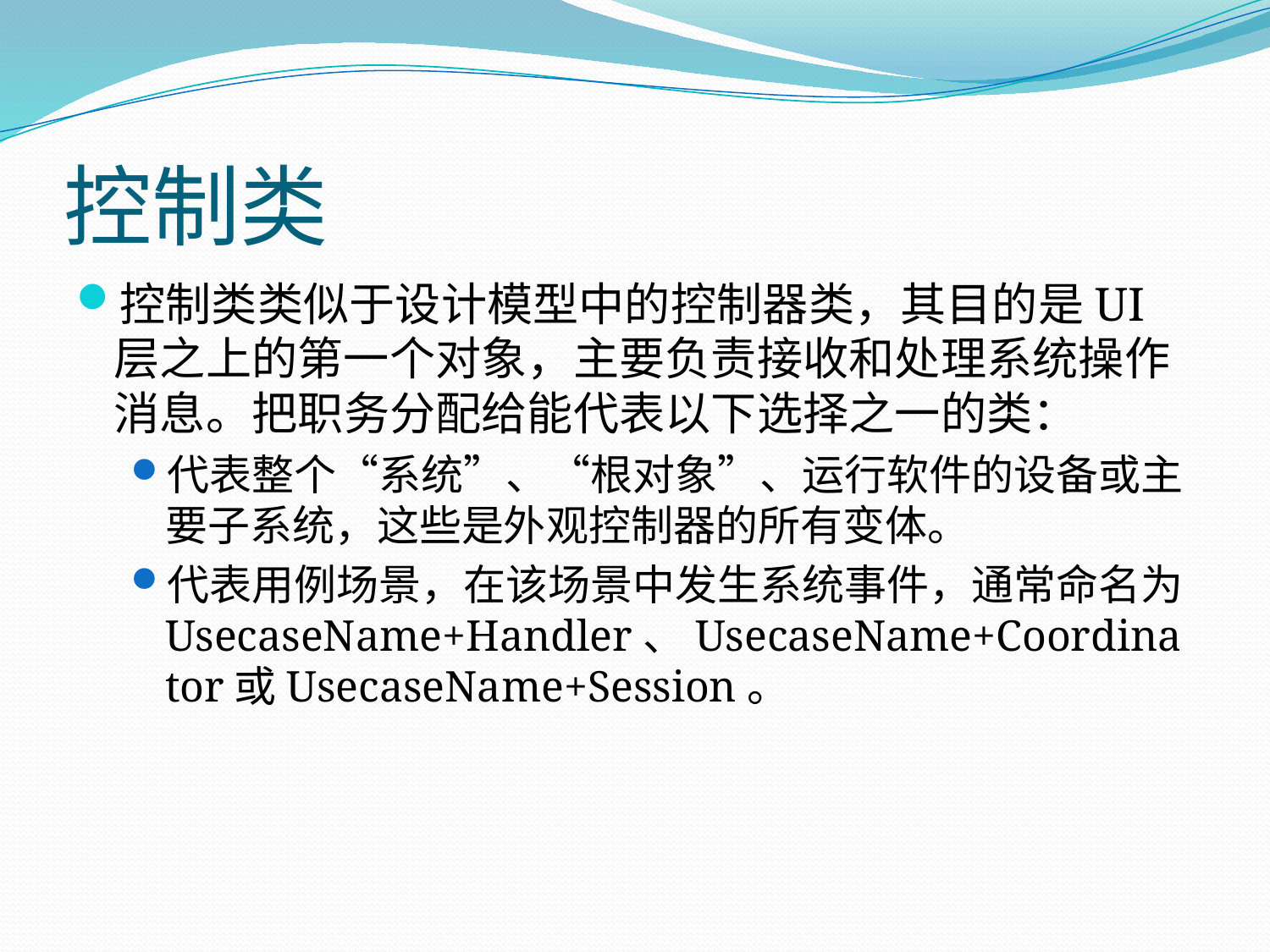

# 控制类
控制类类似于设计模型中的控制器类，其目的是UI层之上的第一个对象，主要负责接收和处理系统操作消息。把职务分配给能代表以下选择之一的类：
代表整个“系统”、“根对象”、运行软件的设备或主要子系统，这些是外观控制器的所有变体。
代表用例场景，在该场景中发生系统事件，通常命名为UsecaseName+Handler、UsecaseName+Coordinator或UsecaseName+Session。